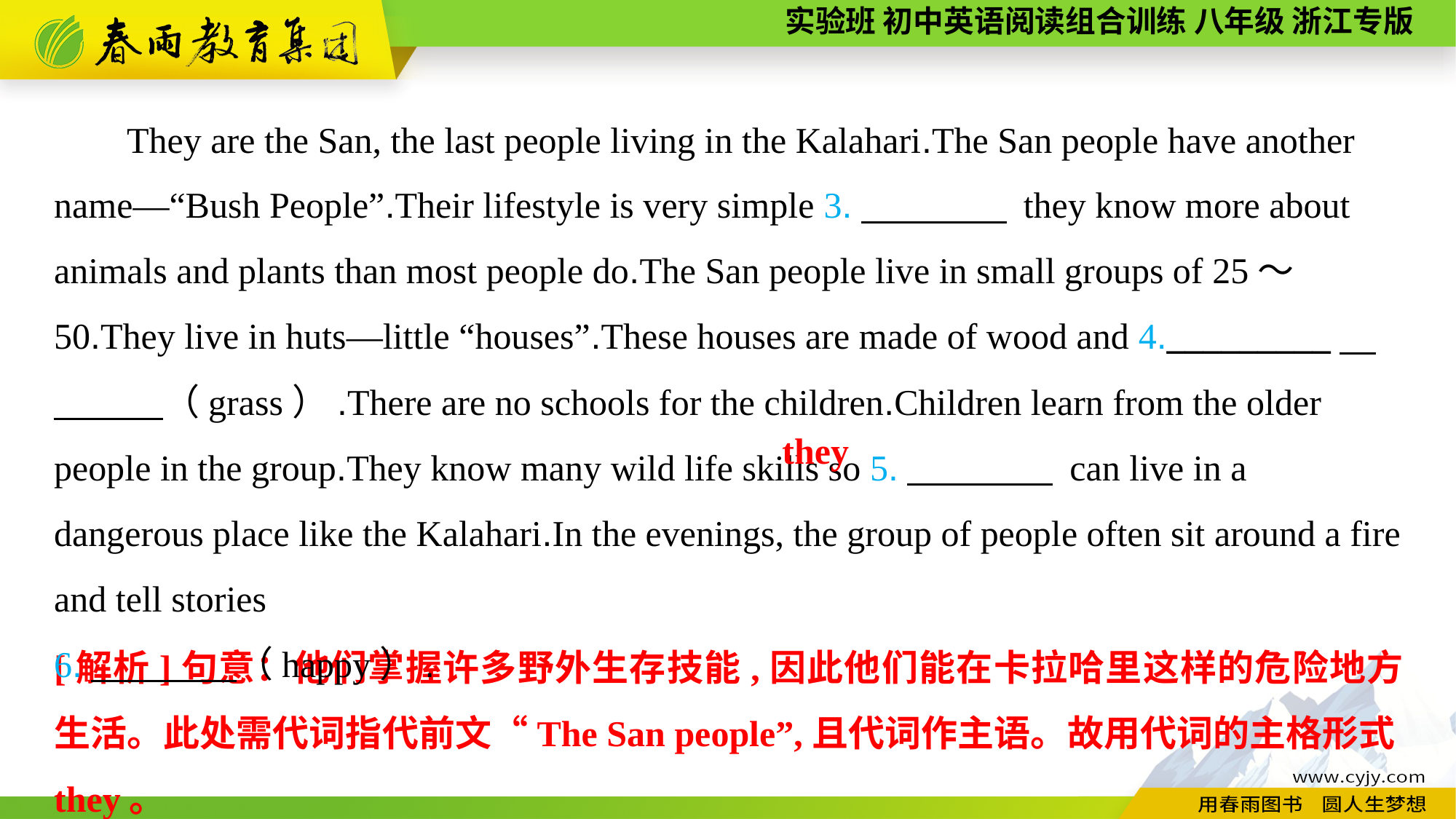

They are the San, the last people living in the Kalahari.The San people have another name—“Bush People”.Their lifestyle is very simple 3.　　　　 they know more about animals and plants than most people do.The San people live in small groups of 25～50.They live in huts—little “houses”.These houses are made of wood and 4._________　　　　（grass）.There are no schools for the children.Children learn from the older people in the group.They know many wild life skills so 5.　　　　 can live in a dangerous place like the Kalahari.In the evenings, the group of people often sit around a fire and tell stories
6.　　　　（happy）.
they
[解析]句意：他们掌握许多野外生存技能,因此他们能在卡拉哈里这样的危险地方生活。此处需代词指代前文“The San people”,且代词作主语。故用代词的主格形式they。